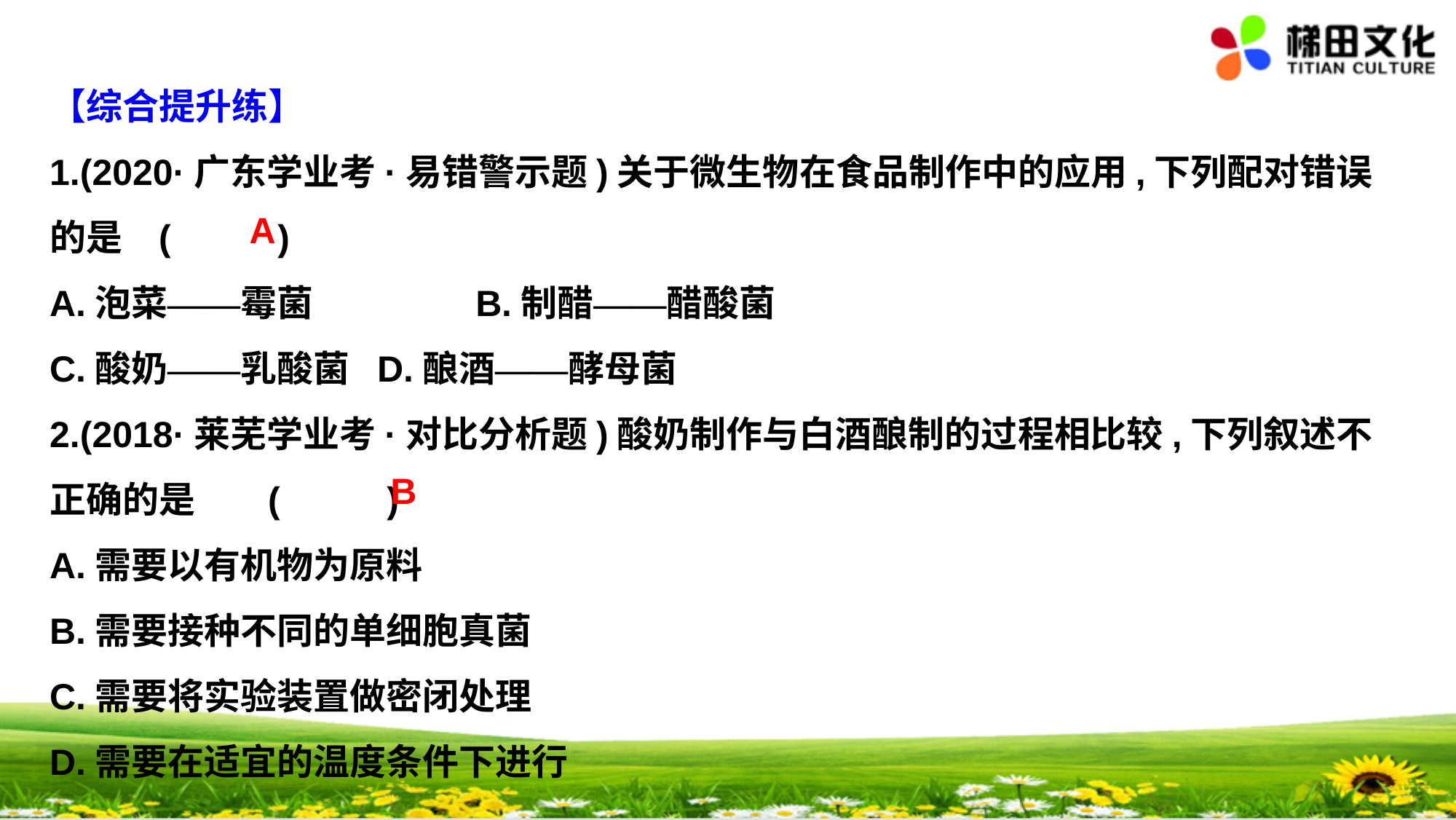

【综合提升练】
1.(2020·广东学业考·易错警示题)关于微生物在食品制作中的应用,下列配对错误
的是	(　  　)
A.泡菜——霉菌　　　　 B.制醋——醋酸菌
C.酸奶——乳酸菌	D.酿酒——酵母菌
2.(2018·莱芜学业考·对比分析题)酸奶制作与白酒酿制的过程相比较,下列叙述不
正确的是	(　  　)
A.需要以有机物为原料
B.需要接种不同的单细胞真菌
C.需要将实验装置做密闭处理
D.需要在适宜的温度条件下进行
A
B